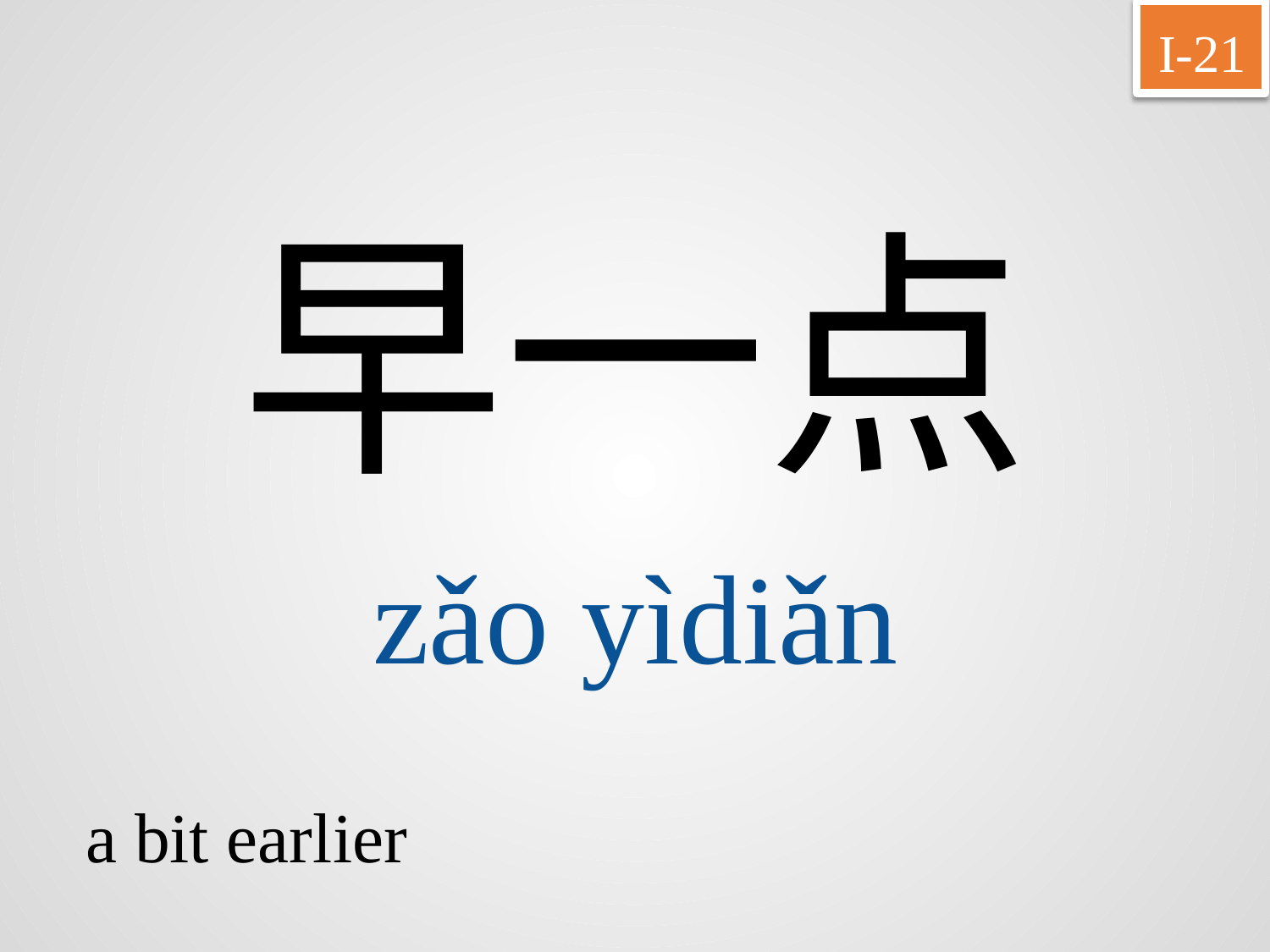

I-21

早一点
zǎo	yìdiǎn
a bit earlier